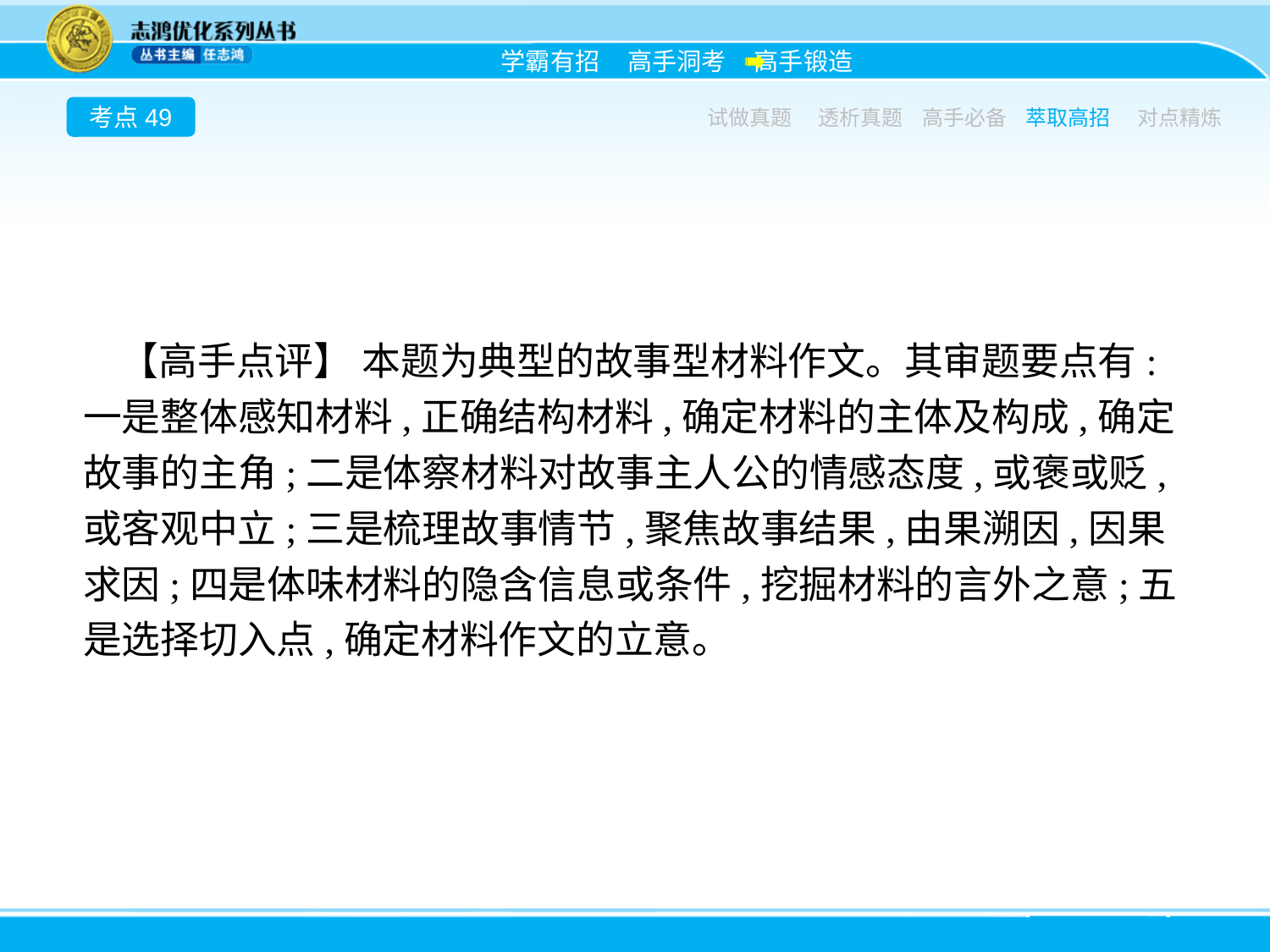

考点49
试做真题
透析真题
高手必备
萃取高招
对点精炼
【高手点评】 本题为典型的故事型材料作文。其审题要点有:一是整体感知材料,正确结构材料,确定材料的主体及构成,确定故事的主角;二是体察材料对故事主人公的情感态度,或褒或贬,或客观中立;三是梳理故事情节,聚焦故事结果,由果溯因,因果求因;四是体味材料的隐含信息或条件,挖掘材料的言外之意;五是选择切入点,确定材料作文的立意。